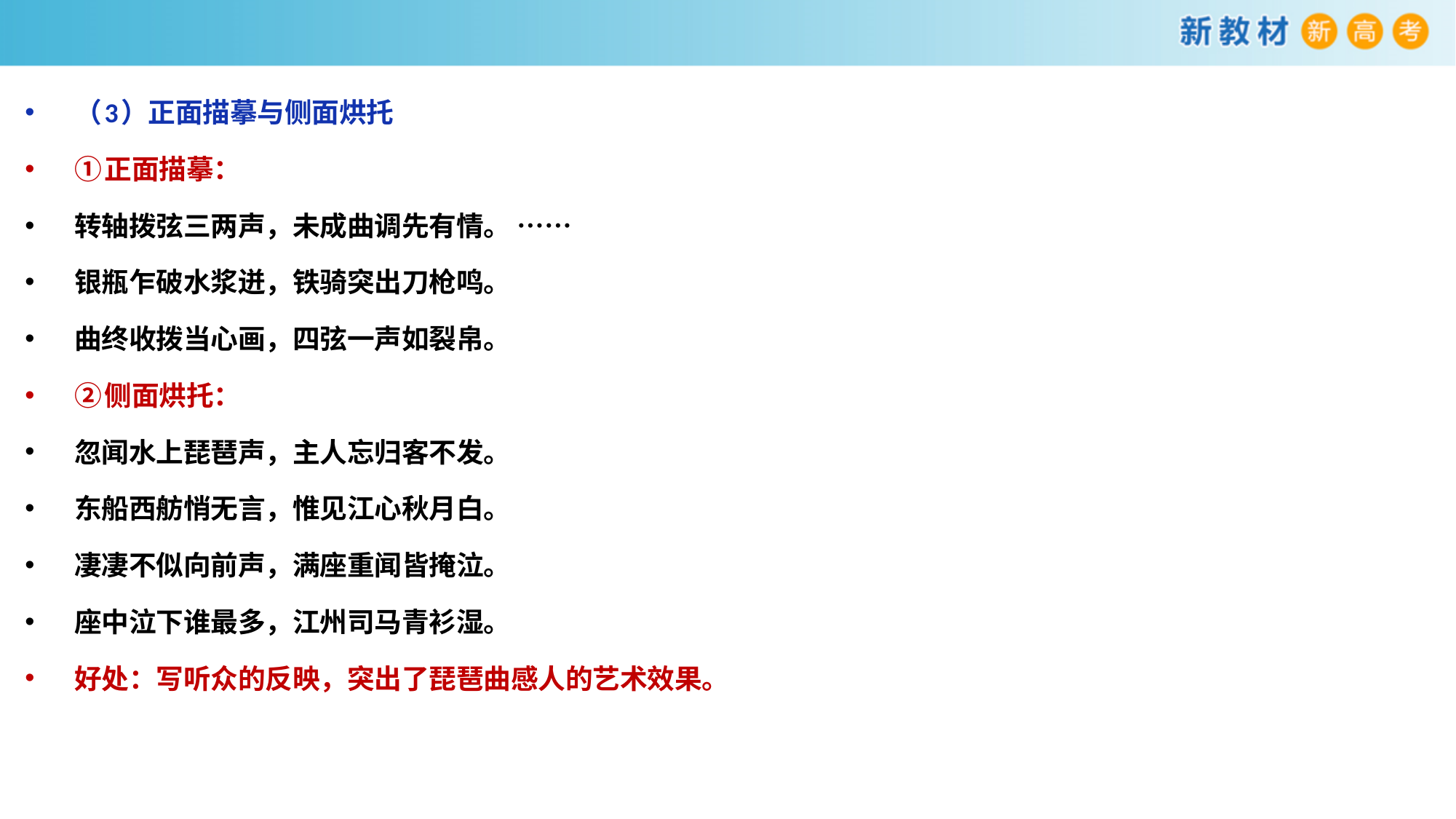

（3）正面描摹与侧面烘托
①正面描摹：
转轴拨弦三两声，未成曲调先有情。 ……
银瓶乍破水浆迸，铁骑突出刀枪鸣。
曲终收拨当心画，四弦一声如裂帛。
②侧面烘托：
忽闻水上琵琶声，主人忘归客不发。
东船西舫悄无言，惟见江心秋月白。
凄凄不似向前声，满座重闻皆掩泣。
座中泣下谁最多，江州司马青衫湿。
好处：写听众的反映，突出了琵琶曲感人的艺术效果。